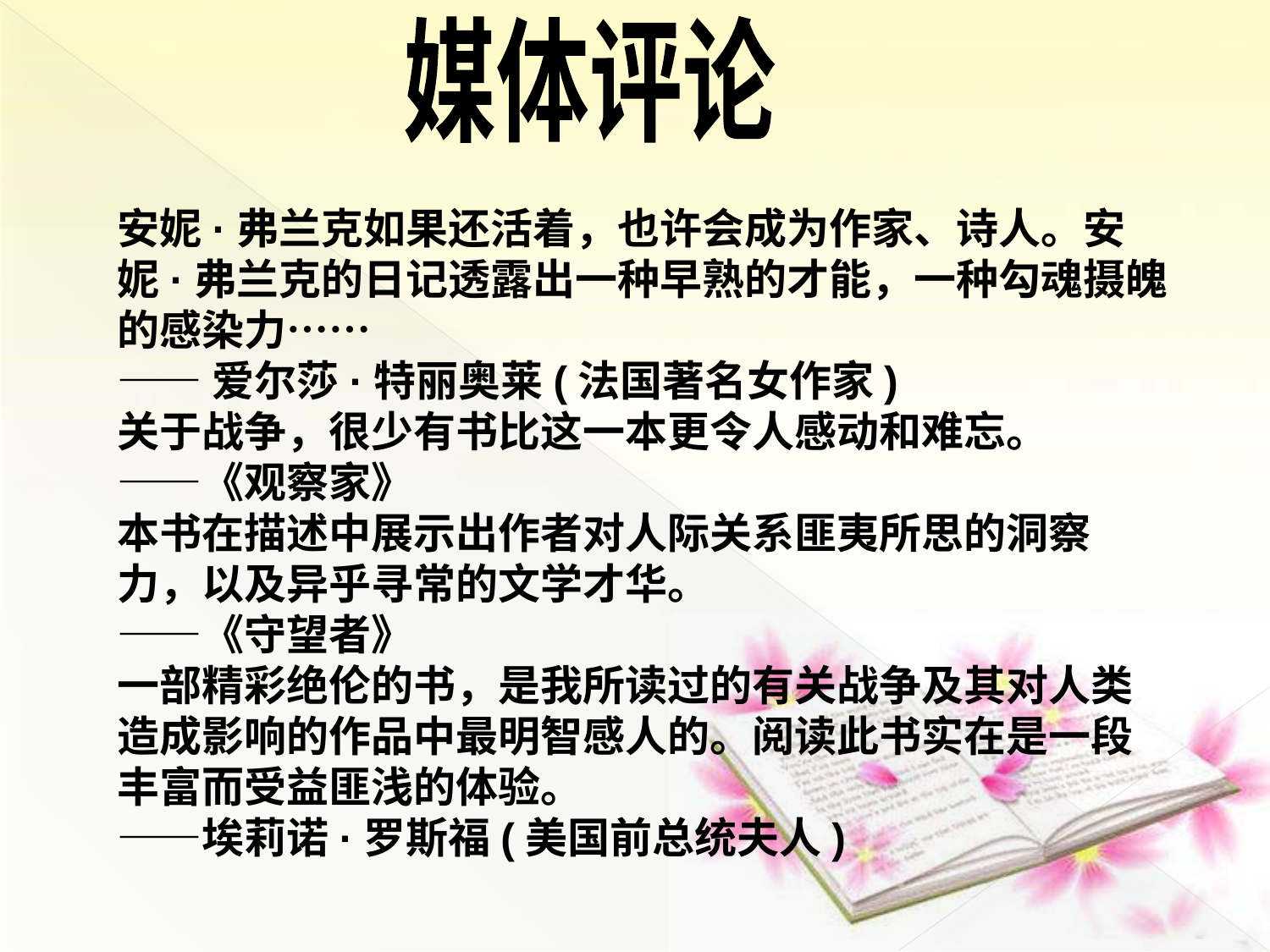

媒体评论
安妮·弗兰克如果还活着，也许会成为作家、诗人。安妮·弗兰克的日记透露出一种早熟的才能，一种勾魂摄魄的感染力……
——爱尔莎·特丽奥莱(法国著名女作家)
关于战争，很少有书比这一本更令人感动和难忘。
——《观察家》
本书在描述中展示出作者对人际关系匪夷所思的洞察力，以及异乎寻常的文学才华。
——《守望者》
一部精彩绝伦的书，是我所读过的有关战争及其对人类造成影响的作品中最明智感人的。阅读此书实在是一段丰富而受益匪浅的体验。
——埃莉诺·罗斯福(美国前总统夫人)